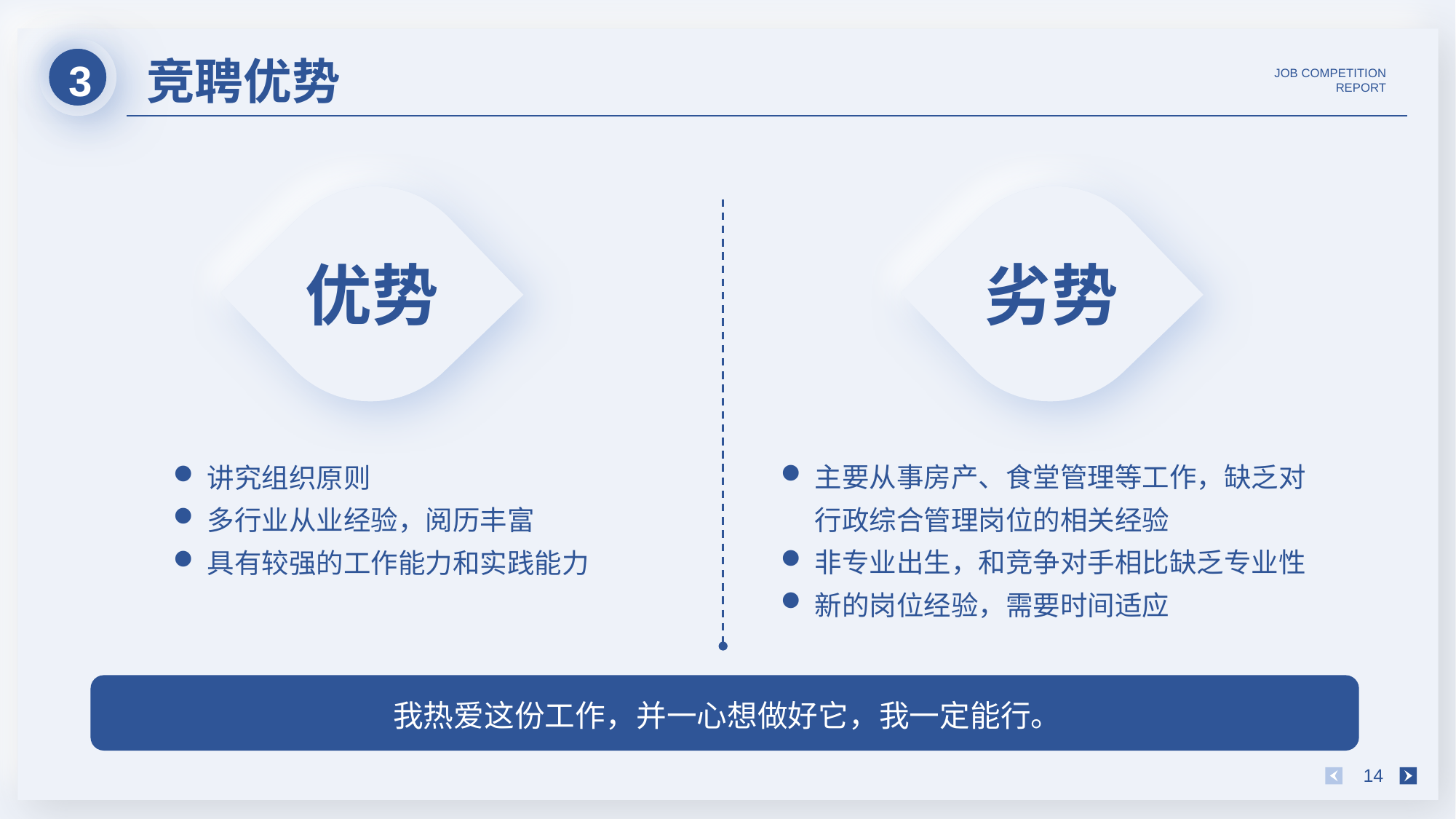

3
竞聘优势
JOB COMPETITION REPORT

优势

劣势
主要从事房产、食堂管理等工作，缺乏对行政综合管理岗位的相关经验
非专业出生，和竞争对手相比缺乏专业性
新的岗位经验，需要时间适应
讲究组织原则
多行业从业经验，阅历丰富
具有较强的工作能力和实践能力

我热爱这份工作，并一心想做好它，我一定能行。